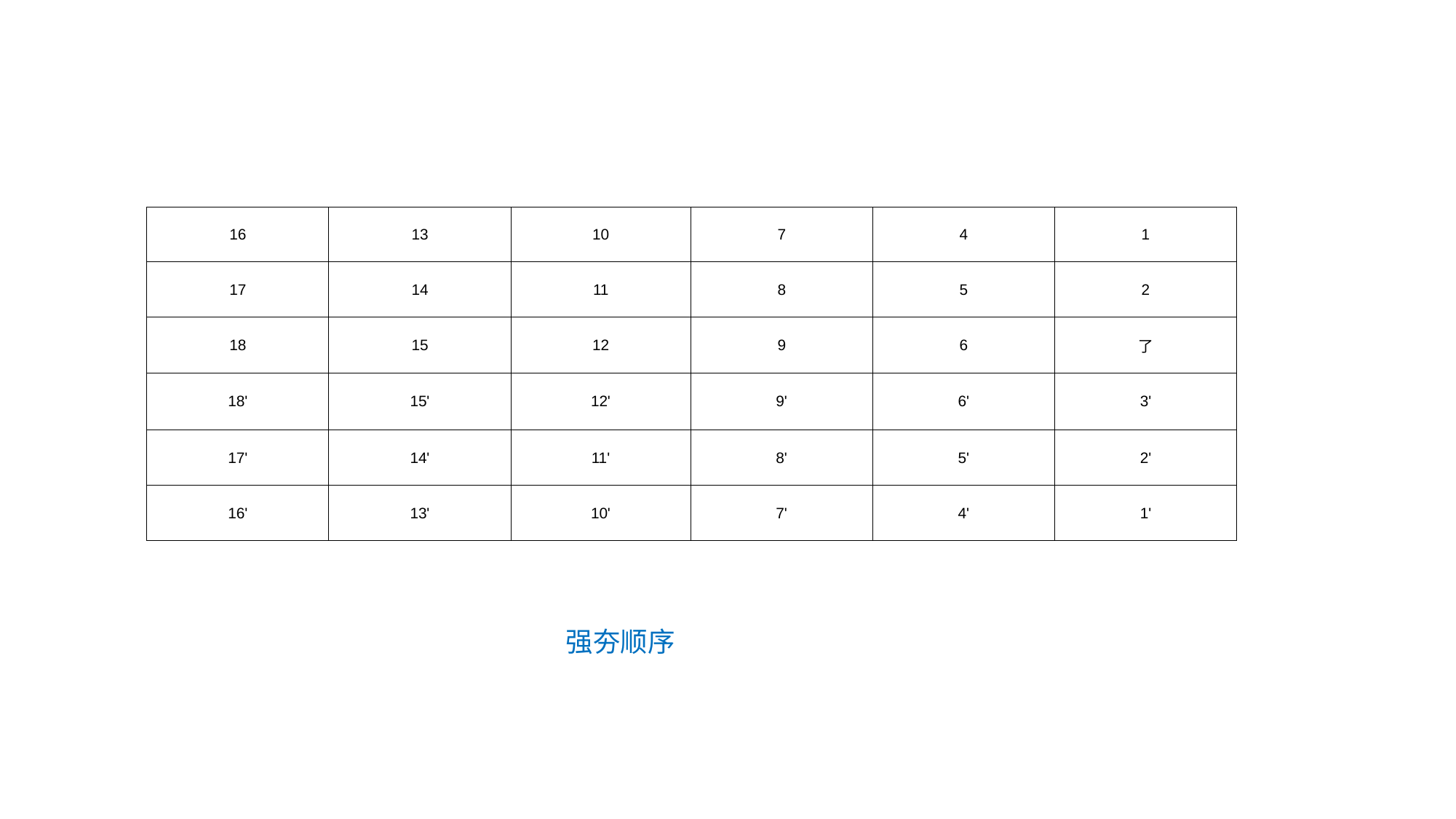

| 16 | 13 | 10 | 7 | 4 | 1 |
| --- | --- | --- | --- | --- | --- |
| 17 | 14 | 11 | 8 | 5 | 2 |
| 18 | 15 | 12 | 9 | 6 | 了 |
| 18' | 15' | 12' | 9' | 6' | 3' |
| 17' | 14' | 11' | 8' | 5' | 2' |
| 16' | 13' | 10' | 7' | 4' | 1' |
强夯顺序